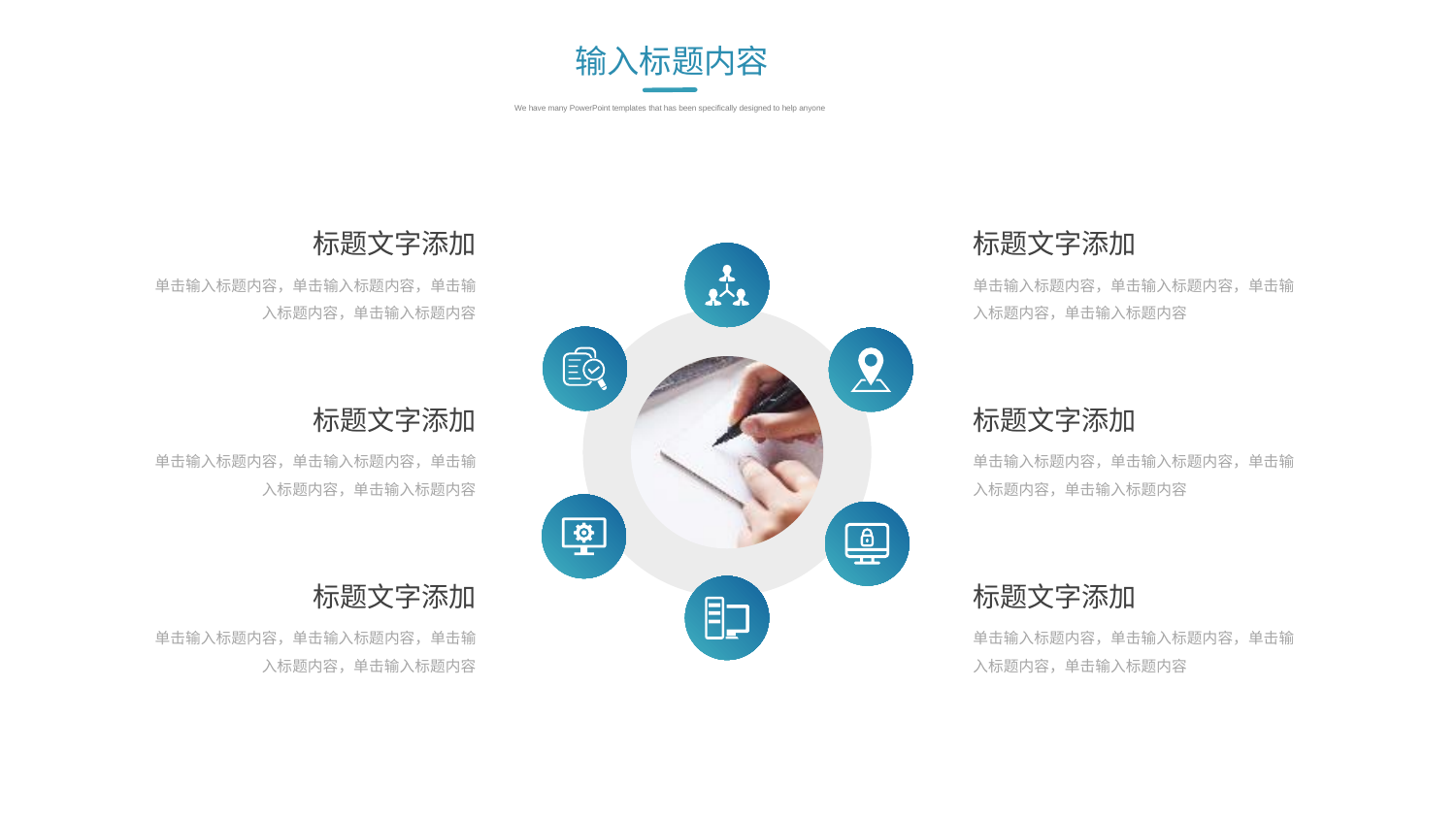

输入标题内容
We have many PowerPoint templates that has been specifically designed to help anyone
标题文字添加
单击输入标题内容，单击输入标题内容，单击输入标题内容，单击输入标题内容
标题文字添加
单击输入标题内容，单击输入标题内容，单击输入标题内容，单击输入标题内容

标题文字添加
单击输入标题内容，单击输入标题内容，单击输入标题内容，单击输入标题内容
标题文字添加
单击输入标题内容，单击输入标题内容，单击输入标题内容，单击输入标题内容
标题文字添加
单击输入标题内容，单击输入标题内容，单击输入标题内容，单击输入标题内容
标题文字添加
单击输入标题内容，单击输入标题内容，单击输入标题内容，单击输入标题内容